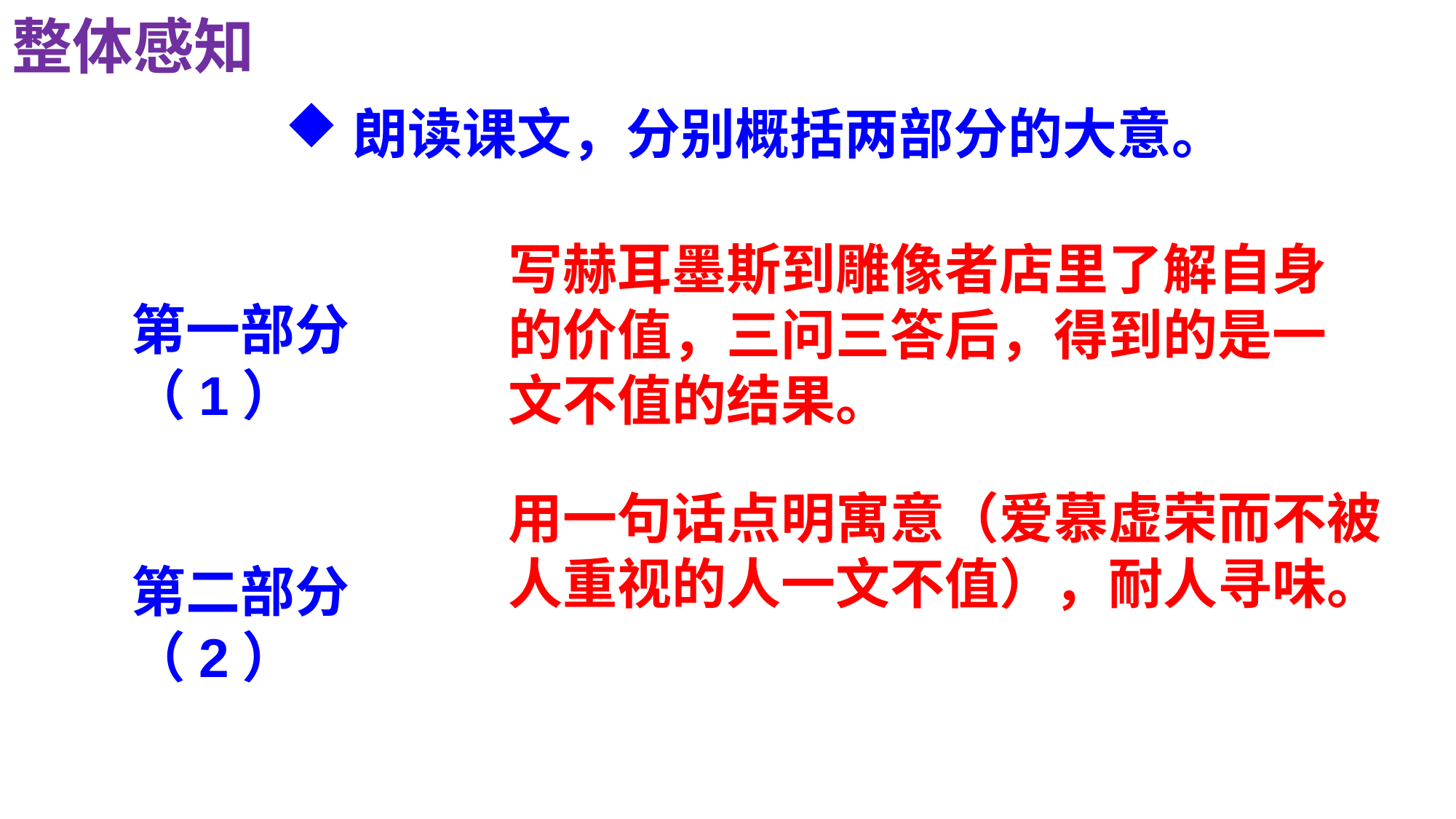

整体感知
朗读课文，分别概括两部分的大意。
写赫耳墨斯到雕像者店里了解自身的价值，三问三答后，得到的是一文不值的结果。
第一部分（1）

第二部分（2）
用一句话点明寓意（爱慕虚荣而不被人重视的人一文不值），耐人寻味。